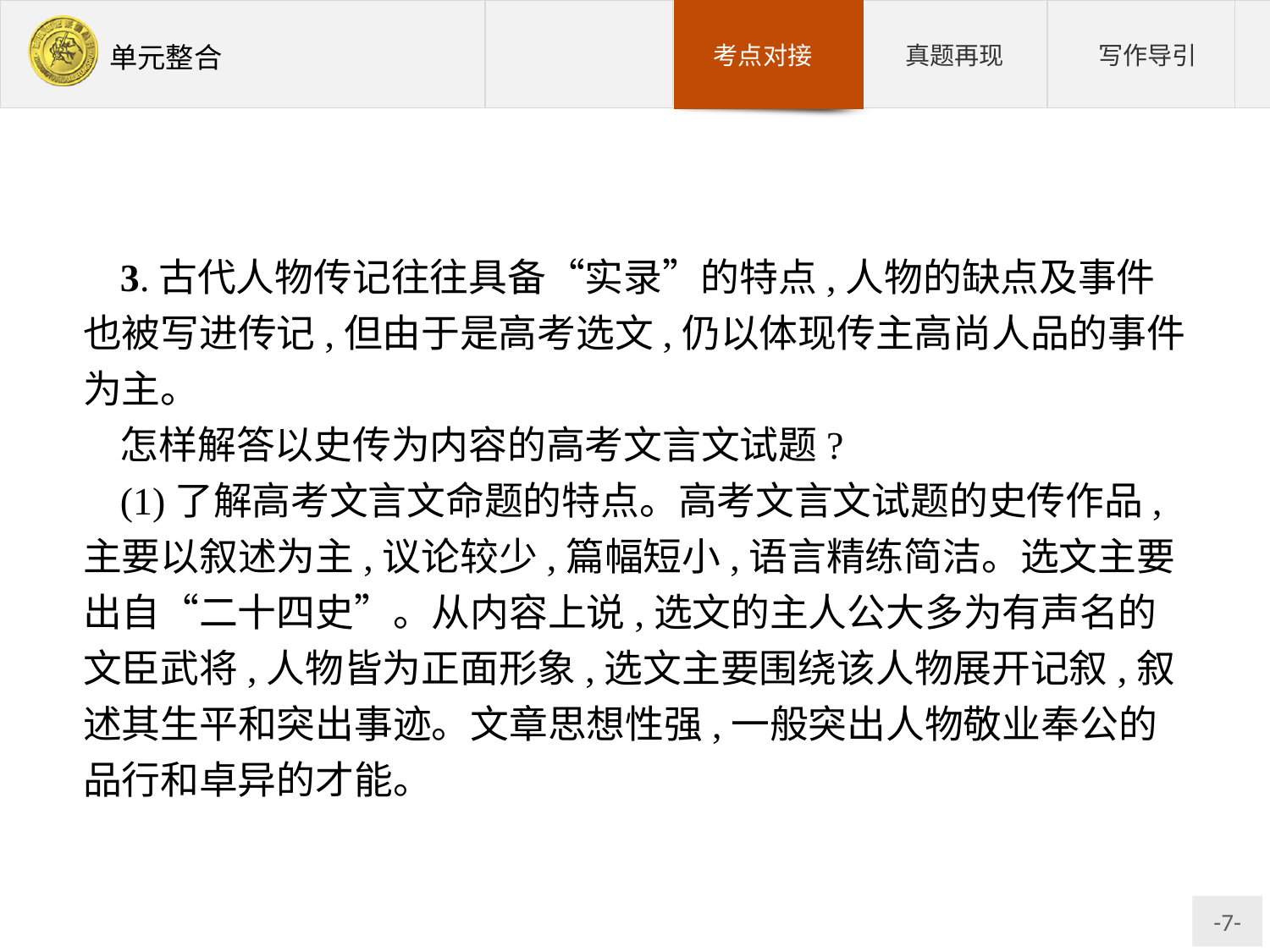

3.古代人物传记往往具备“实录”的特点,人物的缺点及事件也被写进传记,但由于是高考选文,仍以体现传主高尚人品的事件为主。
怎样解答以史传为内容的高考文言文试题?
(1)了解高考文言文命题的特点。高考文言文试题的史传作品,主要以叙述为主,议论较少,篇幅短小,语言精练简洁。选文主要出自“二十四史”。从内容上说,选文的主人公大多为有声名的文臣武将,人物皆为正面形象,选文主要围绕该人物展开记叙,叙述其生平和突出事迹。文章思想性强,一般突出人物敬业奉公的品行和卓异的才能。